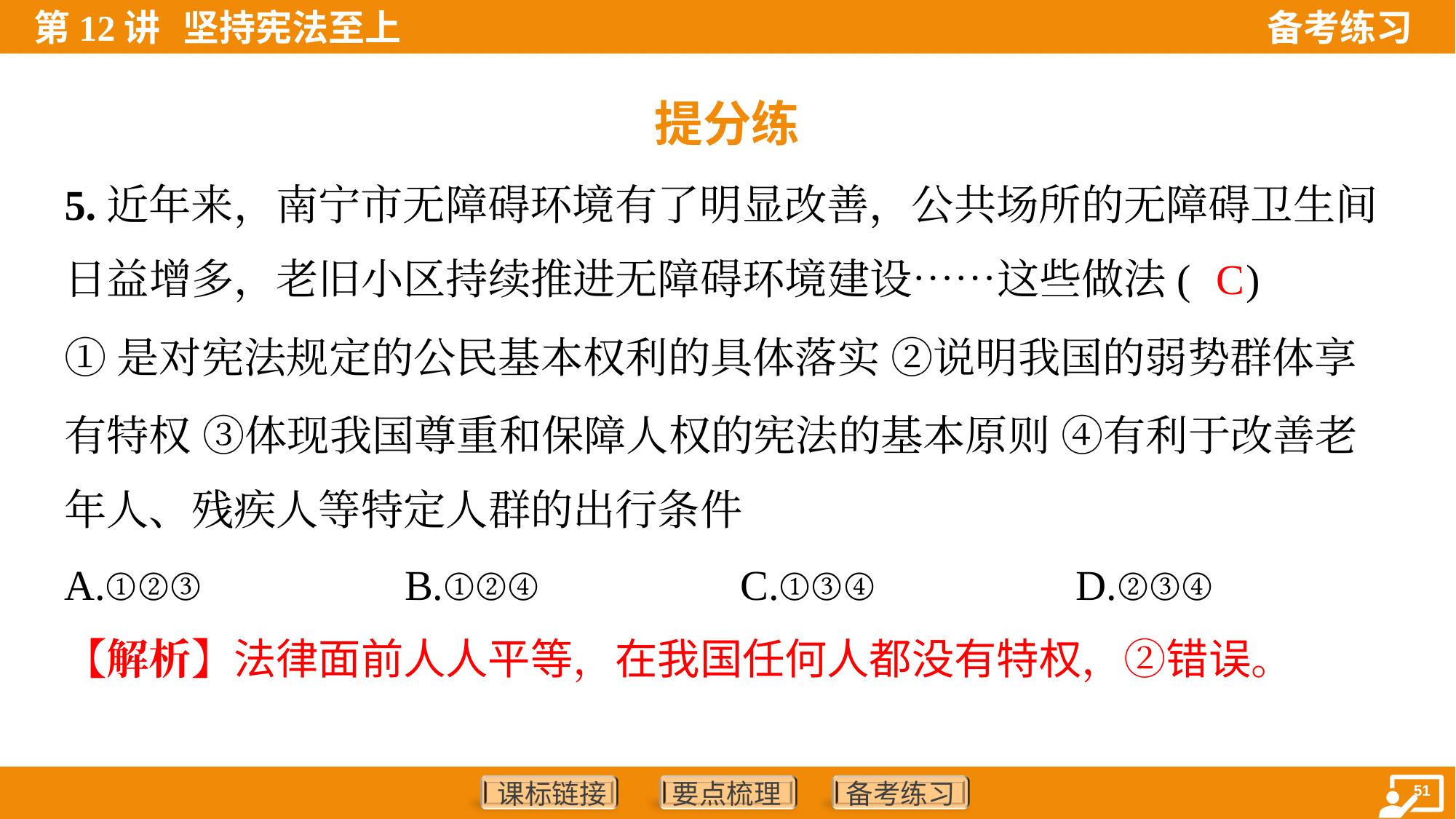

提分练
5.近年来，南宁市无障碍环境有了明显改善，公共场所的无障碍卫生间
日益增多，老旧小区持续推进无障碍环境建设……这些做法(     )
C
①是对宪法规定的公民基本权利的具体落实 ②说明我国的弱势群体享
有特权 ③体现我国尊重和保障人权的宪法的基本原则 ④有利于改善老
年人、残疾人等特定人群的出行条件
A.①②③	B.①②④	C.①③④	D.②③④
【解析】法律面前人人平等，在我国任何人都没有特权，②错误。